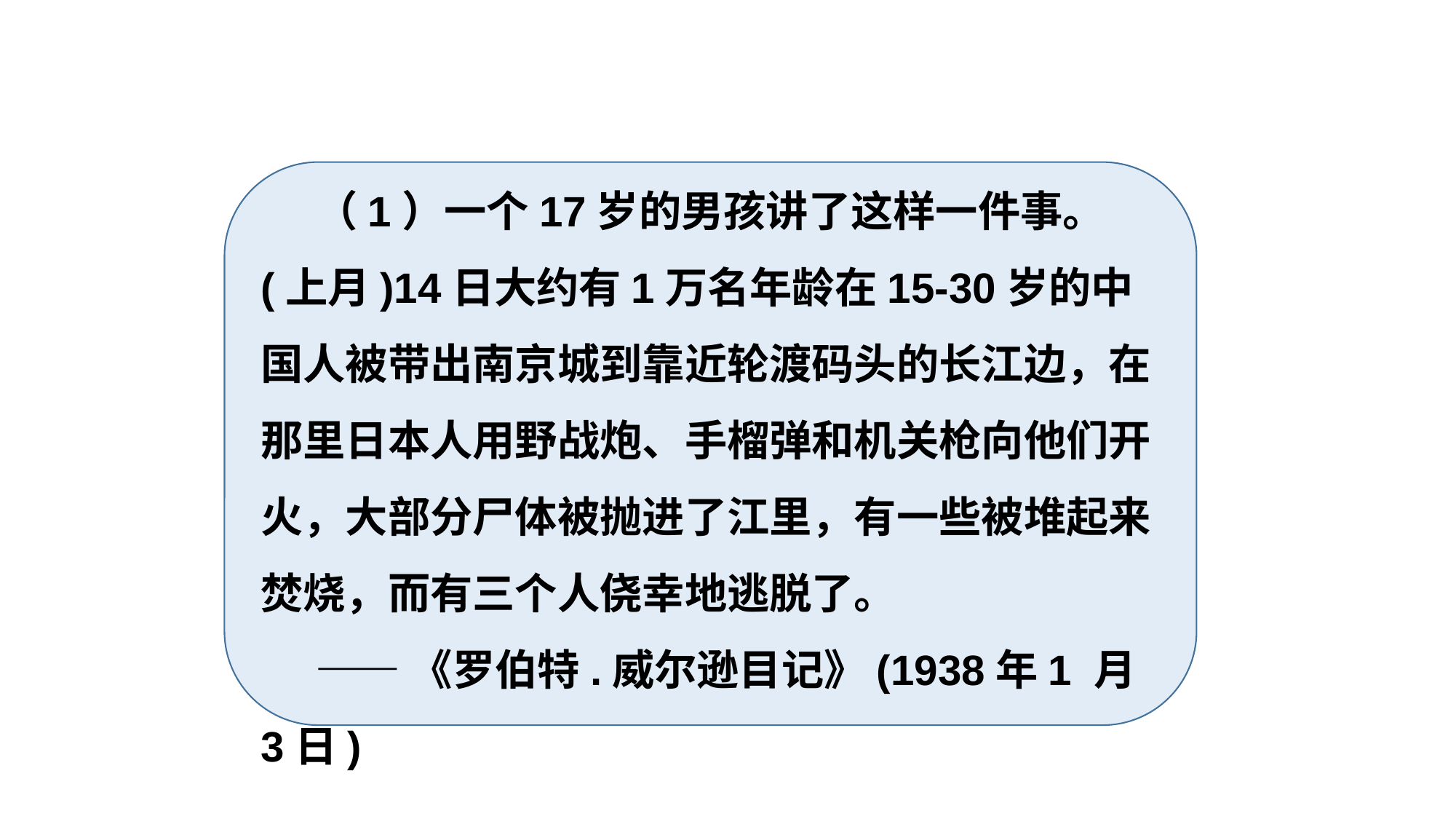

（1）一个17岁的男孩讲了这样一件事。(上月)14日大约有1万名年龄在15-30岁的中国人被带出南京城到靠近轮渡码头的长江边，在那里日本人用野战炮、手榴弹和机关枪向他们开火，大部分尸体被抛进了江里，有一些被堆起来焚烧，而有三个人侥幸地逃脱了。
——《罗伯特.威尔逊目记》(1938年1 月3日)